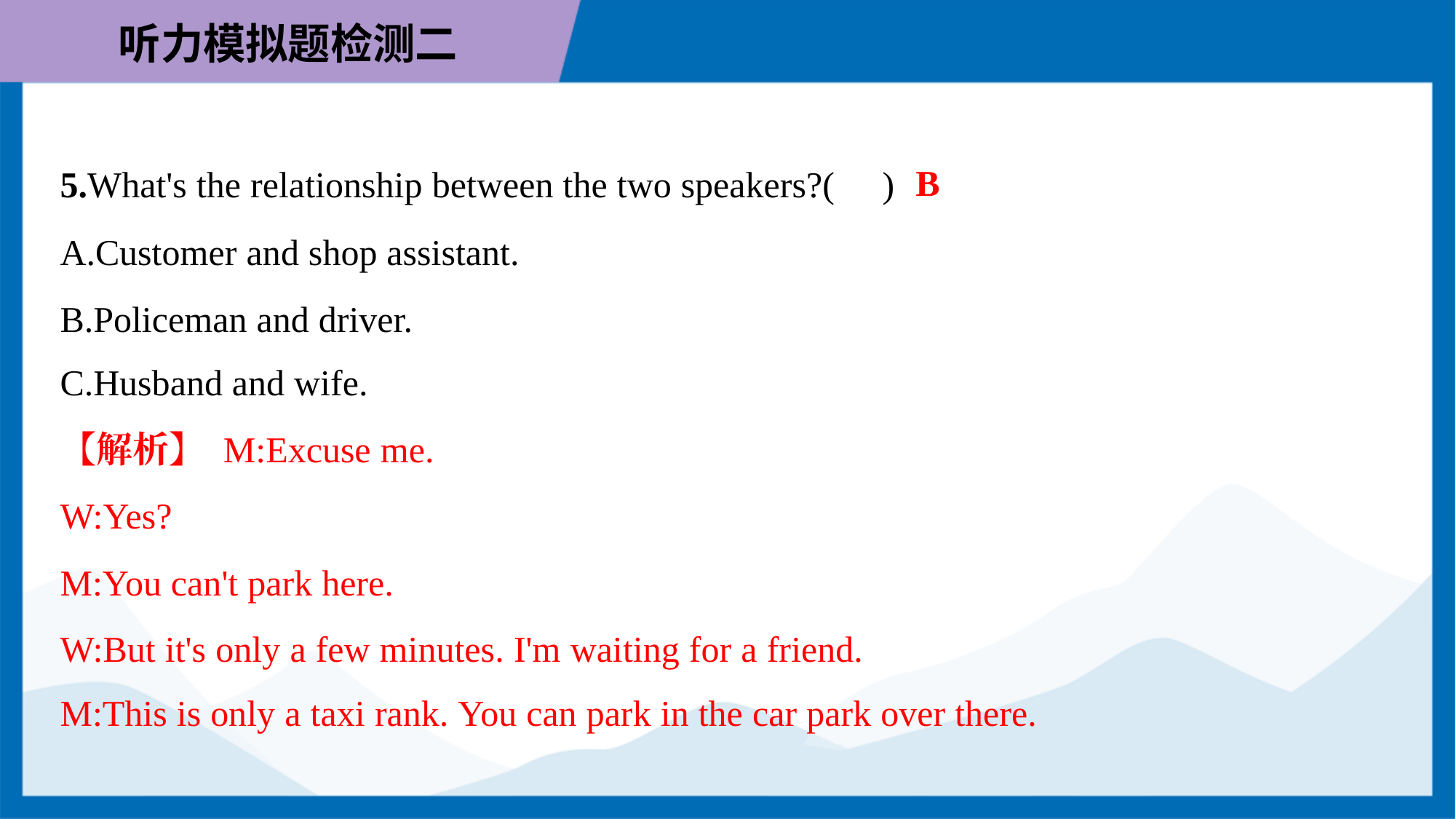

B
5.What's the relationship between the two speakers?(     )
A.Customer and shop assistant.
B.Policeman and driver.
C.Husband and wife.
【解析】 M:Excuse me.
W:Yes?
M:You can't park here.
W:But it's only a few minutes. I'm waiting for a friend.
M:This is only a taxi rank. You can park in the car park over there.